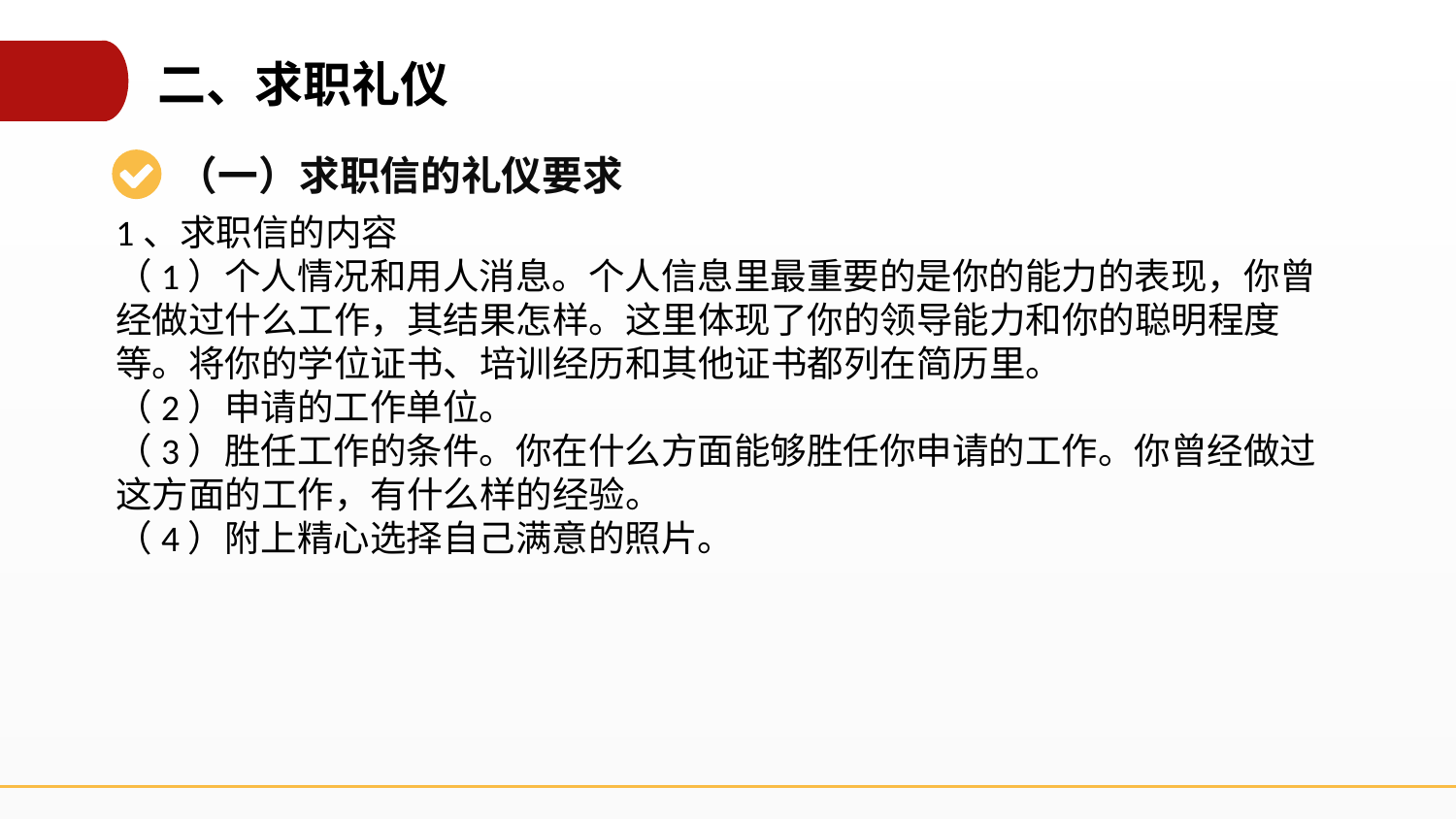

二、求职礼仪

（一）求职信的礼仪要求
1、求职信的内容
（1）个人情况和用人消息。个人信息里最重要的是你的能力的表现，你曾经做过什么工作，其结果怎样。这里体现了你的领导能力和你的聪明程度等。将你的学位证书、培训经历和其他证书都列在简历里。
（2）申请的工作单位。
（3）胜任工作的条件。你在什么方面能够胜任你申请的工作。你曾经做过这方面的工作，有什么样的经验。
（4）附上精心选择自己满意的照片。